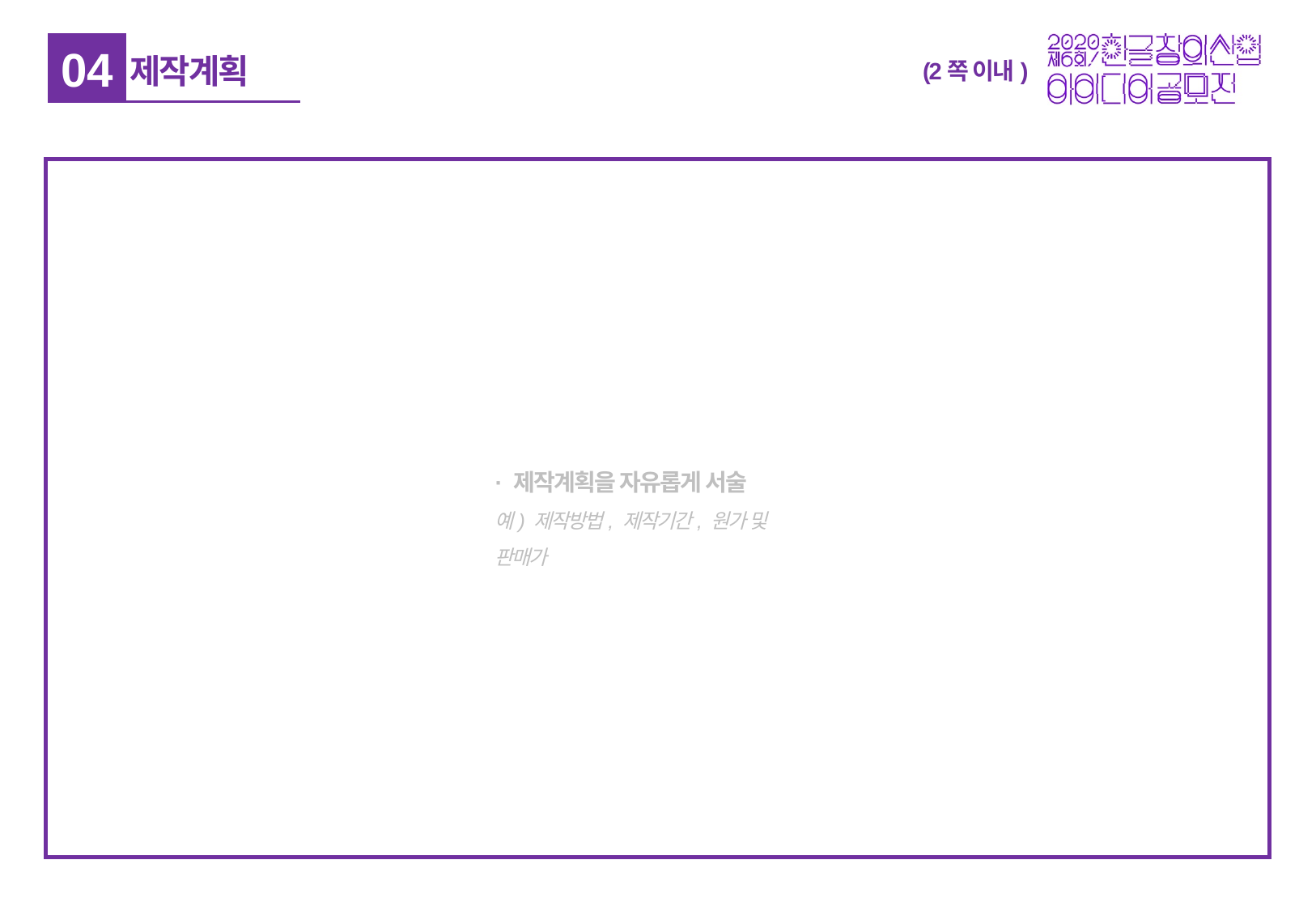

· 제작계획을 자유롭게 서술
예) 제작방법, 제작기간, 원가 및 판매가